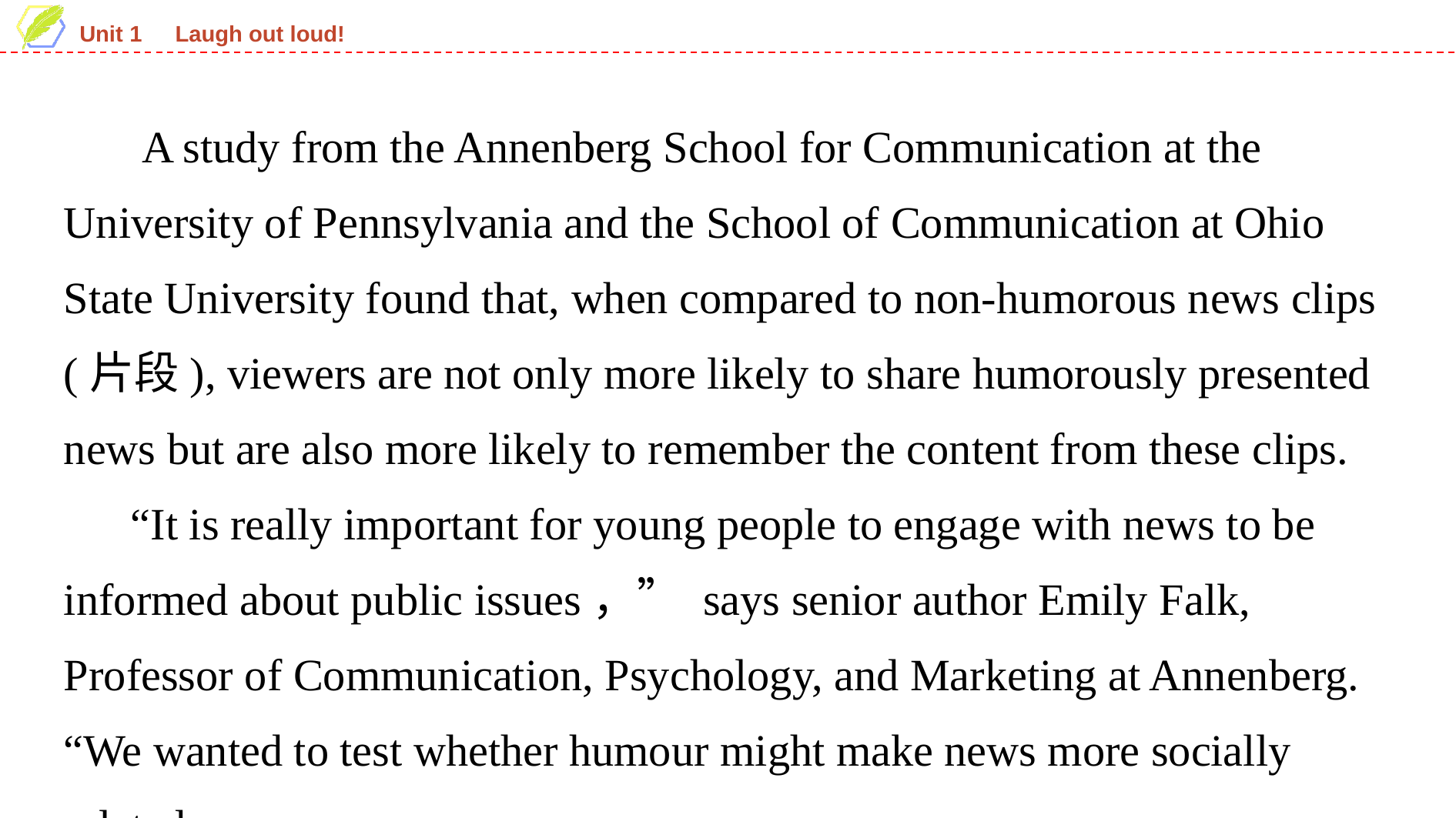

A study from the Annenberg School for Communication at the University of Pennsylvania and the School of Communication at Ohio State University found that, when compared to non-­humorous news clips (片段), viewers are not only more likely to share humorously presented news but are also more likely to remember the content from these clips.
      “It is really important for young people to engage with news to be informed about public issues，” says senior author Emily Falk, Professor of Communication, Psychology, and Marketing at Annenberg. “We wanted to test whether humour might make news more socially related,